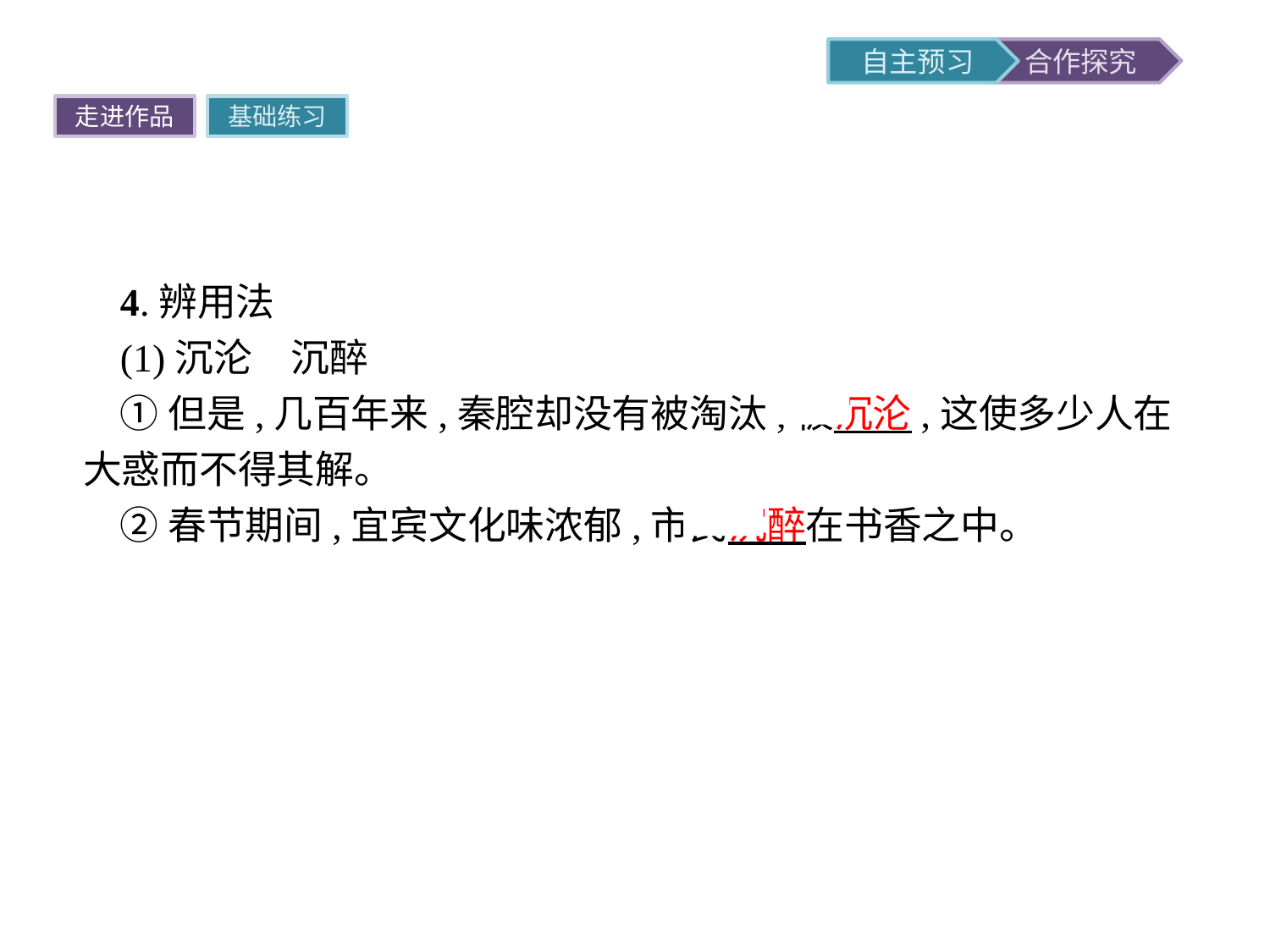

走进作品
基础练习
4.辨用法
(1)沉沦　沉醉
①但是,几百年来,秦腔却没有被淘汰,被沉沦,这使多少人在大惑而不得其解。
②春节期间,宜宾文化味浓郁,市民沉醉在书香之中。
提示二者都有“沉浸”之意。“沉沦”指陷入罪恶的、痛苦的境界或疾病厄运之中,如“不甘沉沦”。“沉醉”形容大醉,比喻沉浸在某事物或某境界中,如“沉醉在节日的欢乐里”。